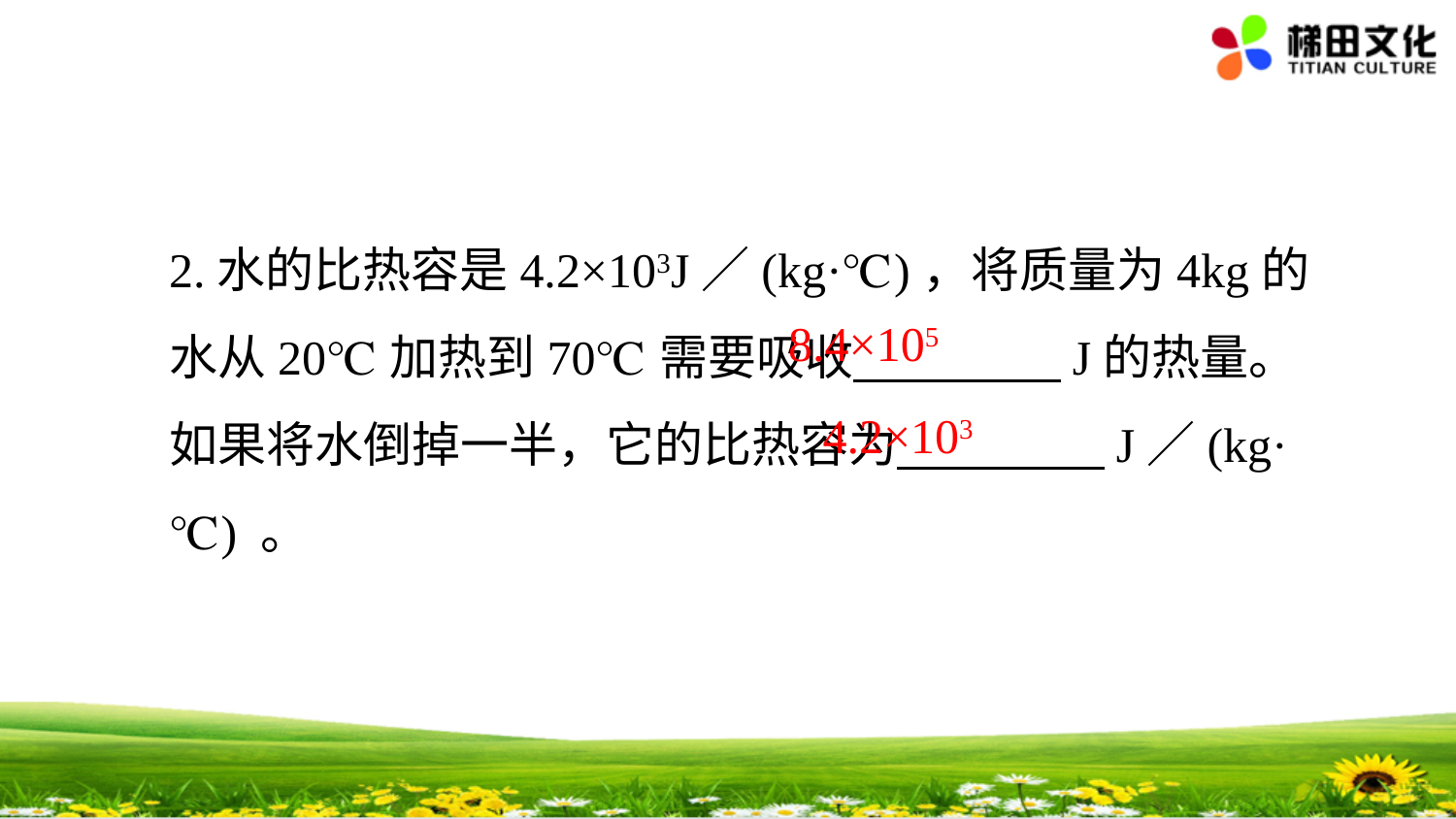

2.水的比热容是4.2×103J／(kg·℃)，将质量为4kg的水从20℃加热到70℃需要吸收                   J的热量。如果将水倒掉一半，它的比热容为                   J／(kg·℃) 。
8.4×105
4.2×103